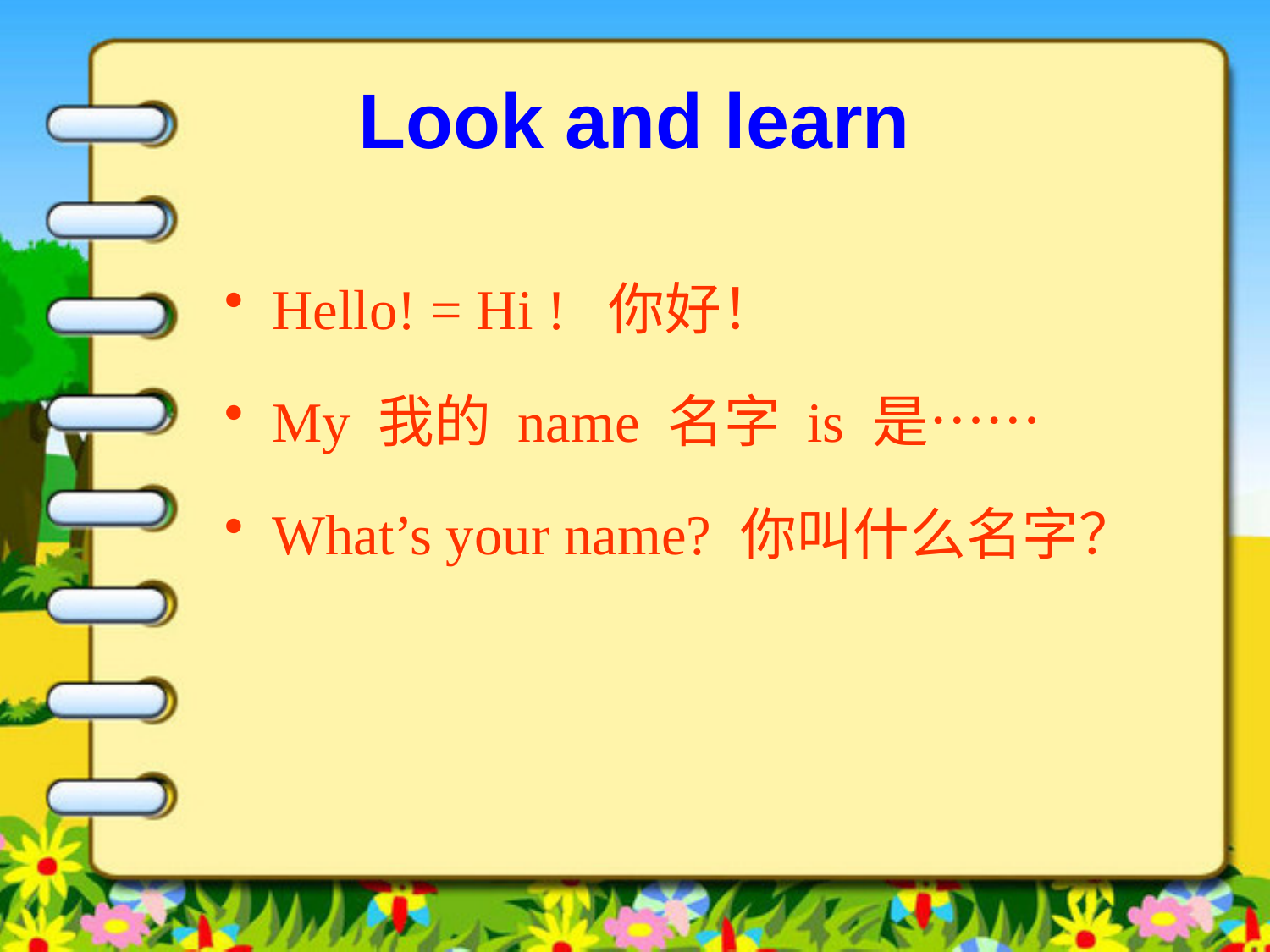

# Look and learn
Hello! = Hi !  你好！
My 我的 name 名字 is 是……
What’s your name? 你叫什么名字？